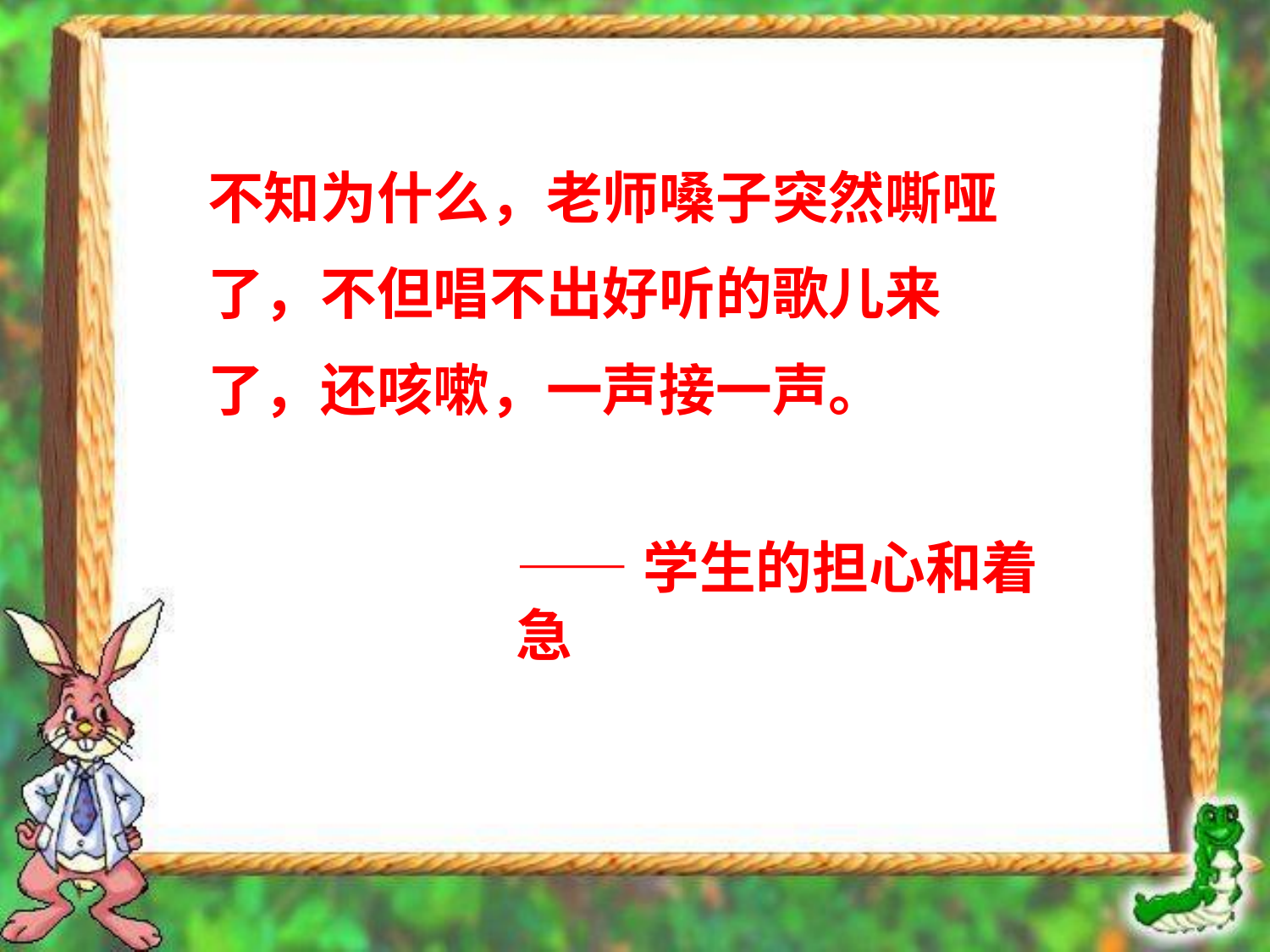

不知为什么，老师嗓子突然嘶哑
了，不但唱不出好听的歌儿来
了，还咳嗽，一声接一声。
——学生的担心和着急